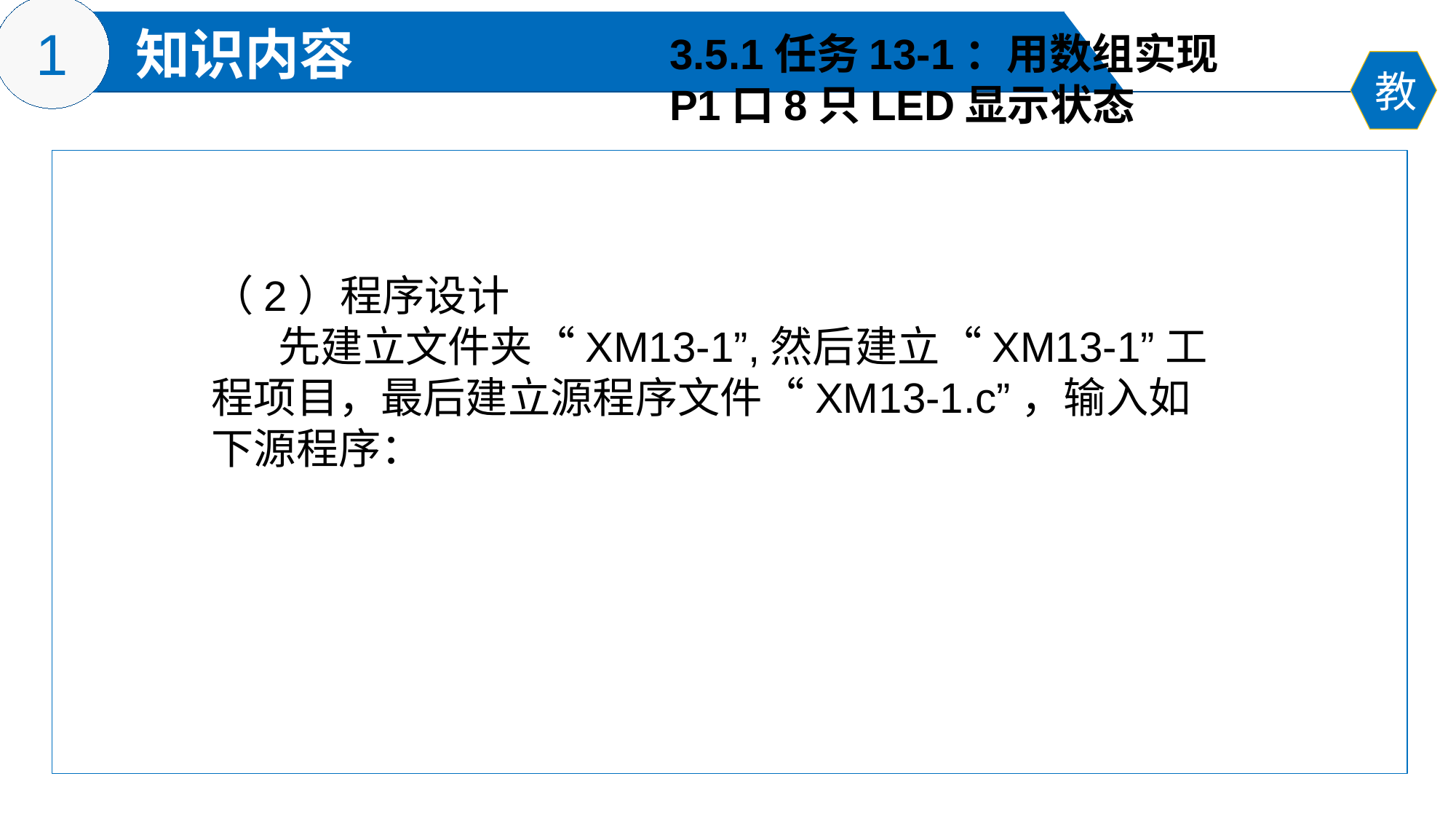

3.5.1任务13-1：用数组实现
P1口8只LED显示状态
（2）程序设计
      先建立文件夹“XM13-1”,然后建立“XM13-1”工程项目，最后建立源程序文件“XM13-1.c”，输入如下源程序：